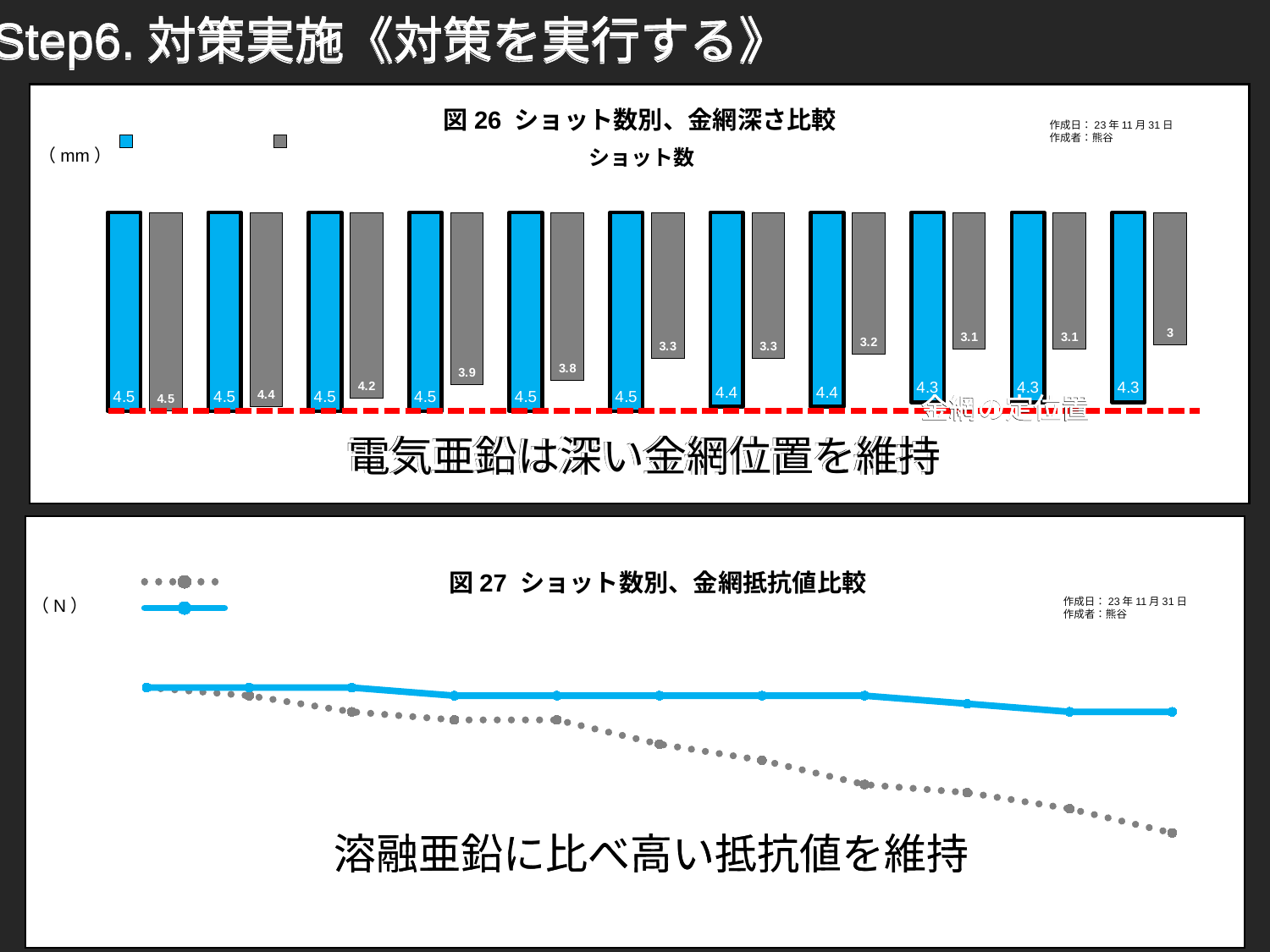

Step6.対策実施《対策を実行する》
Step6.対策実施《対策を実行する》
Step6.対策実施《対策を実行する》

図26 ショット数別、金網深さ比較

### Chart

| Category | 電気亜鉛 | 溶融亜鉛 |
|---|---|---|
| 0 | 4.5 | 4.5 |
| 200 | 4.5 | 4.4 |
| 400 | 4.5 | 4.2 |
| 600 | 4.5 | 3.9 |
| 800 | 4.5 | 3.8 |
| 1000 | 4.5 | 3.3 |
| 1200 | 4.4 | 3.3 |
| 1400 | 4.4 | 3.2 |
| 1600 | 4.3 | 3.1 |
| 1800 | 4.3 | 3.1 |
| 2000 | 4.3 | 3.0 |
　　　　作成日：23年11月31日
　　　　作成者：熊谷
ショット数
（mm）
金網の定位置
金網の定位置
電気亜鉛は深い金網位置を維持
電気亜鉛は深い金網位置を維持
電気亜鉛は深い金網位置を維持

### Chart

| Category | 溶融亜鉛 | 電気亜鉛 |
|---|---|---|
| 0 | 24.0 | 24.0 |
| 200 | 23.0 | 24.0 |
| 400 | 21.0 | 24.0 |
| 600 | 20.0 | 23.0 |
| 800 | 20.0 | 23.0 |
| 1000 | 17.0 | 23.0 |
| 1200 | 15.0 | 23.0 |
| 1400 | 12.0 | 23.0 |
| 1600 | 11.0 | 22.0 |
| 1800 | 9.0 | 21.0 |
| 2000 | 6.0 | 21.0 |
図27 ショット数別、金網抵抗値比較
（N）
　　　　作成日：23年11月31日
　　　　作成者：熊谷
溶融亜鉛に比べ高い抵抗値を維持
溶融亜鉛に比べ高い抵抗値を維持
溶融亜鉛に比べ高い抵抗値を維持